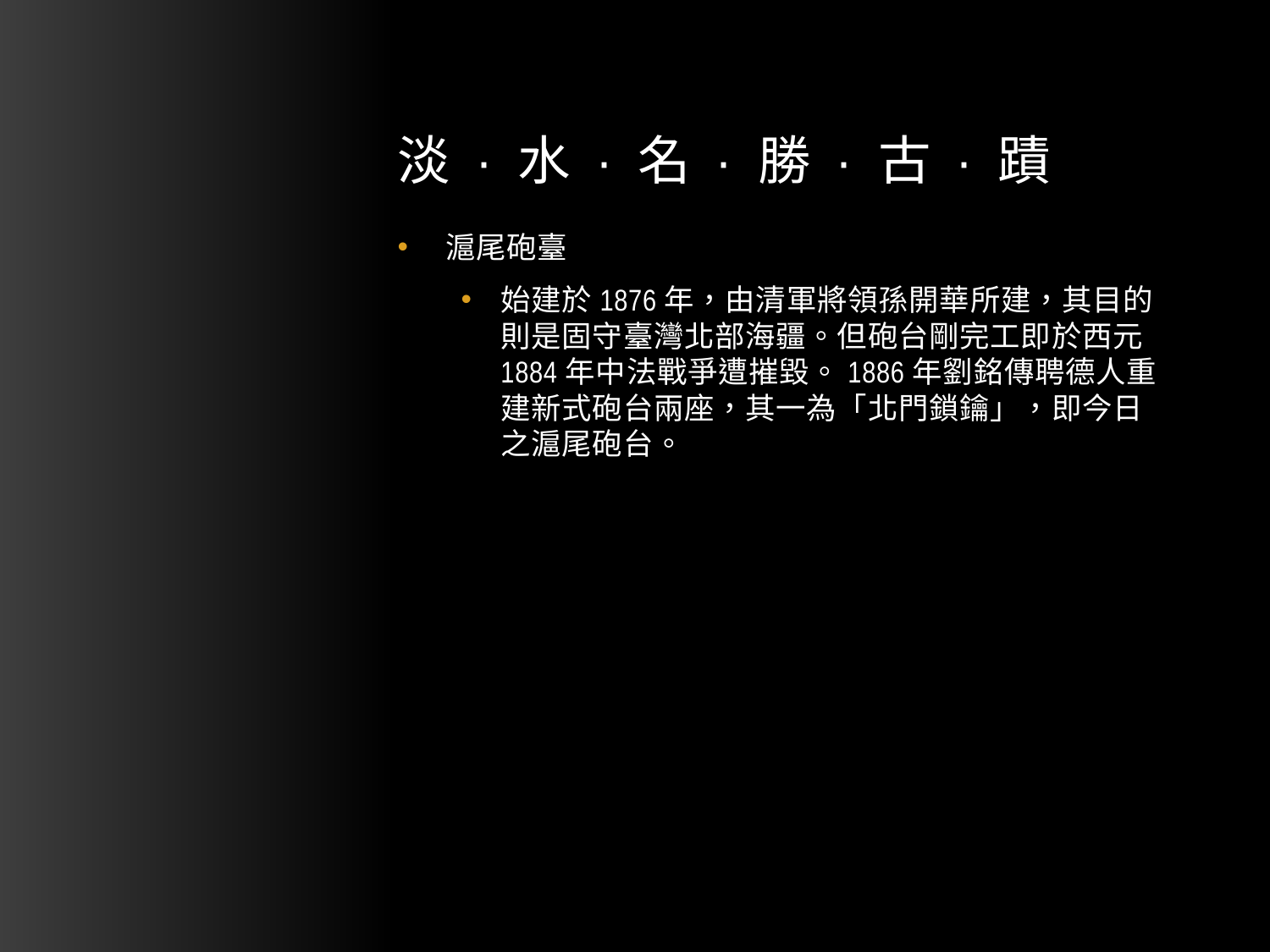

# 淡 · 水 · 名 · 勝 · 古 · 蹟
滬尾砲臺
始建於1876年，由清軍將領孫開華所建，其目的則是固守臺灣北部海疆。但砲台剛完工即於西元1884年中法戰爭遭摧毀。1886年劉銘傳聘德人重建新式砲台兩座，其一為「北門鎖鑰」，即今日之滬尾砲台。